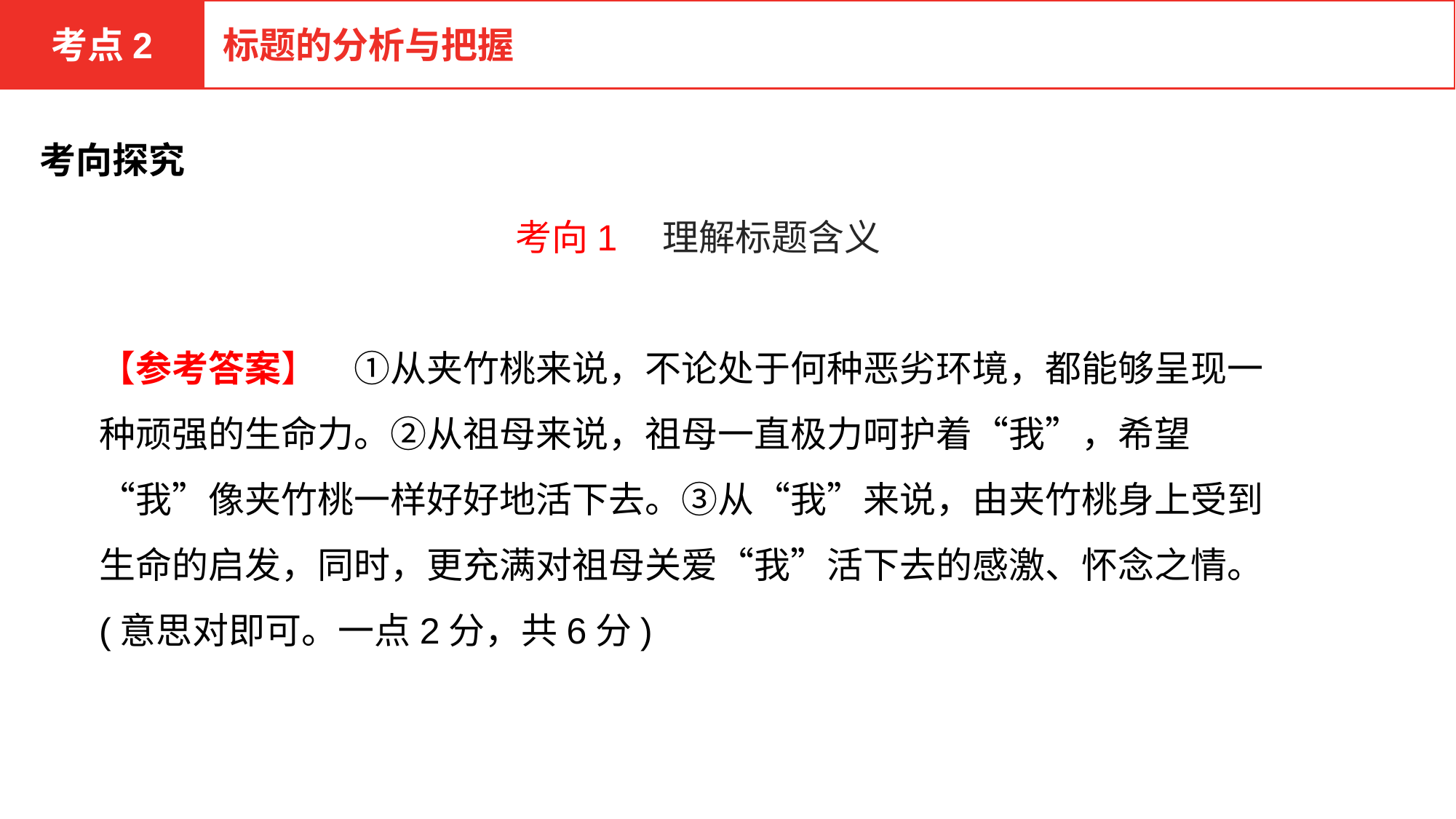

考点2
标题的分析与把握
考向探究
考向1　理解标题含义

【参考答案】　①从夹竹桃来说，不论处于何种恶劣环境，都能够呈现一种顽强的生命力。②从祖母来说，祖母一直极力呵护着“我”，希望“我”像夹竹桃一样好好地活下去。③从“我”来说，由夹竹桃身上受到生命的启发，同时，更充满对祖母关爱“我”活下去的感激、怀念之情。(意思对即可。一点2分，共6分)